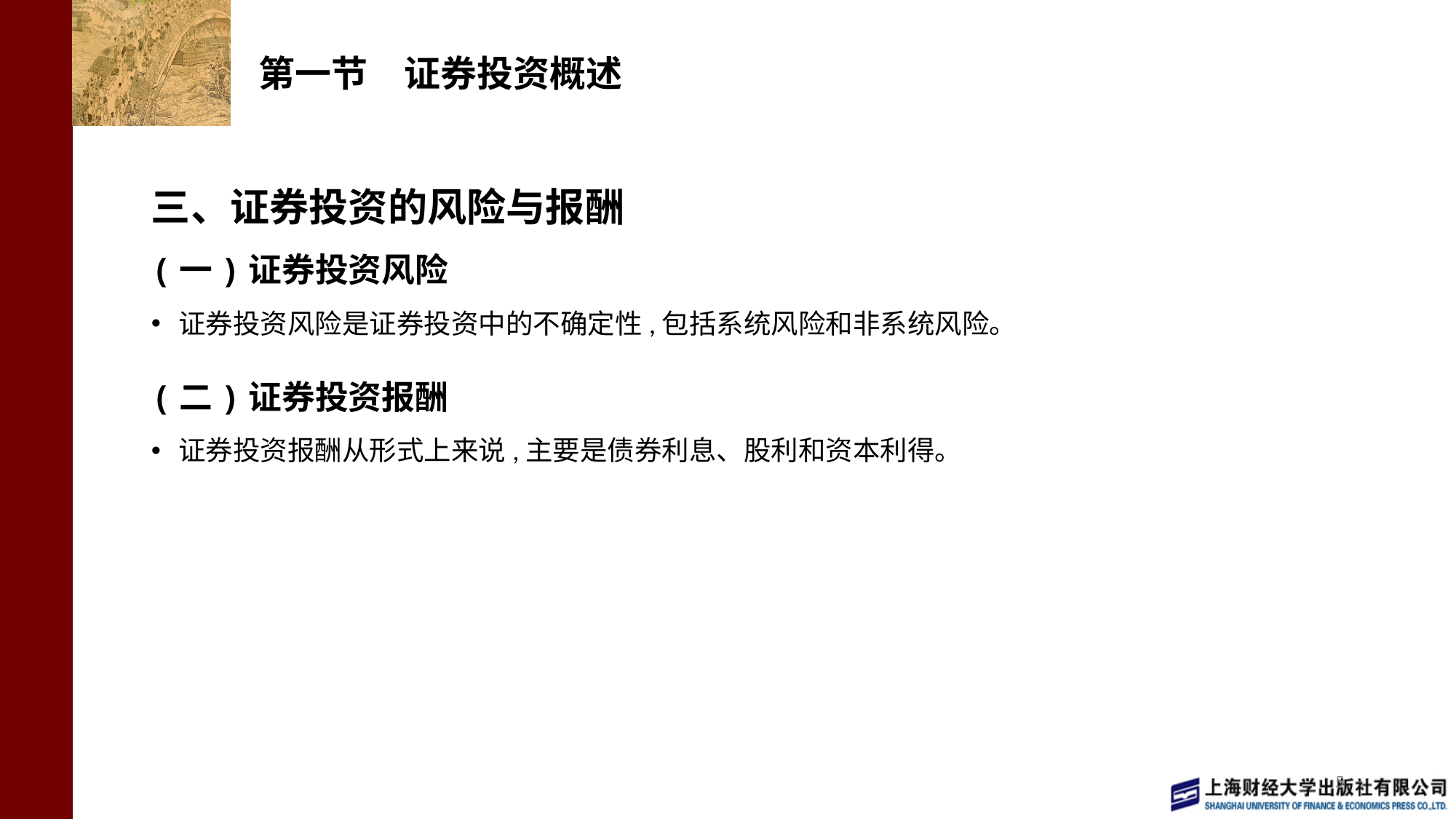

# 第一节　证券投资概述
三、证券投资的风险与报酬
(一)证券投资风险
证券投资风险是证券投资中的不确定性,包括系统风险和非系统风险。
(二)证券投资报酬
证券投资报酬从形式上来说,主要是债券利息、股利和资本利得。

5